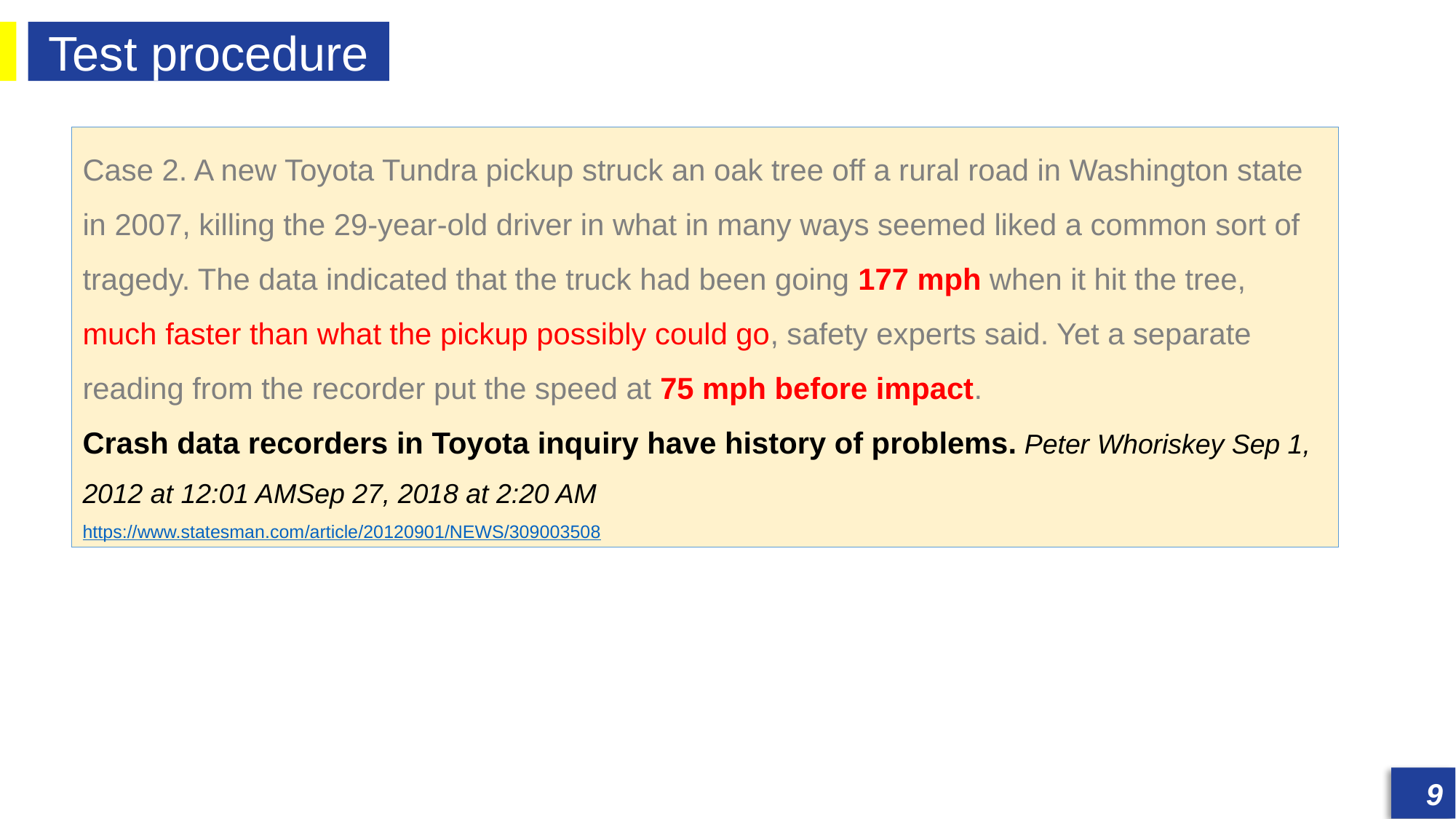

Test procedure
发展历程
发展历程
Case 2. A new Toyota Tundra pickup struck an oak tree off a rural road in Washington state in 2007, killing the 29-year-old driver in what in many ways seemed liked a common sort of tragedy. The data indicated that the truck had been going 177 mph when it hit the tree, much faster than what the pickup possibly could go, safety experts said. Yet a separate reading from the recorder put the speed at 75 mph before impact.
Crash data recorders in Toyota inquiry have history of problems. Peter Whoriskey Sep 1, 2012 at 12:01 AMSep 27, 2018 at 2:20 AM
https://www.statesman.com/article/20120901/NEWS/309003508
9